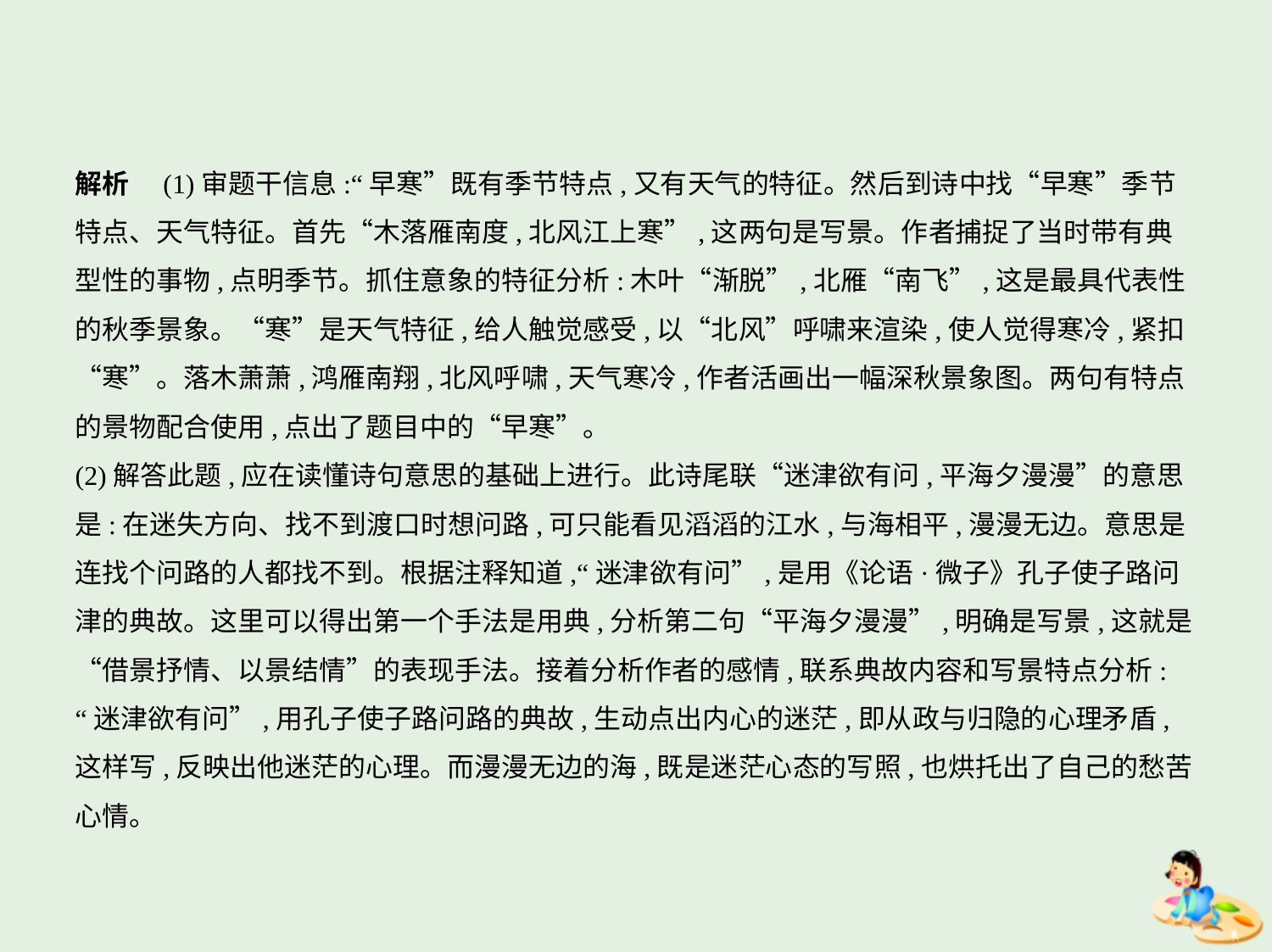

解析　(1)审题干信息:“早寒”既有季节特点,又有天气的特征。然后到诗中找“早寒”季节
特点、天气特征。首先“木落雁南度,北风江上寒”,这两句是写景。作者捕捉了当时带有典
型性的事物,点明季节。抓住意象的特征分析:木叶“渐脱”,北雁“南飞”,这是最具代表性
的秋季景象。“寒”是天气特征,给人触觉感受,以“北风”呼啸来渲染,使人觉得寒冷,紧扣
“寒”。落木萧萧,鸿雁南翔,北风呼啸,天气寒冷,作者活画出一幅深秋景象图。两句有特点
的景物配合使用,点出了题目中的“早寒”。
(2)解答此题,应在读懂诗句意思的基础上进行。此诗尾联“迷津欲有问,平海夕漫漫”的意思
是:在迷失方向、找不到渡口时想问路,可只能看见滔滔的江水,与海相平,漫漫无边。意思是
连找个问路的人都找不到。根据注释知道,“迷津欲有问”,是用《论语·微子》孔子使子路问
津的典故。这里可以得出第一个手法是用典,分析第二句“平海夕漫漫”,明确是写景,这就是
“借景抒情、以景结情”的表现手法。接着分析作者的感情,联系典故内容和写景特点分析:
“迷津欲有问”,用孔子使子路问路的典故,生动点出内心的迷茫,即从政与归隐的心理矛盾,
这样写,反映出他迷茫的心理。而漫漫无边的海,既是迷茫心态的写照,也烘托出了自己的愁苦
心情。